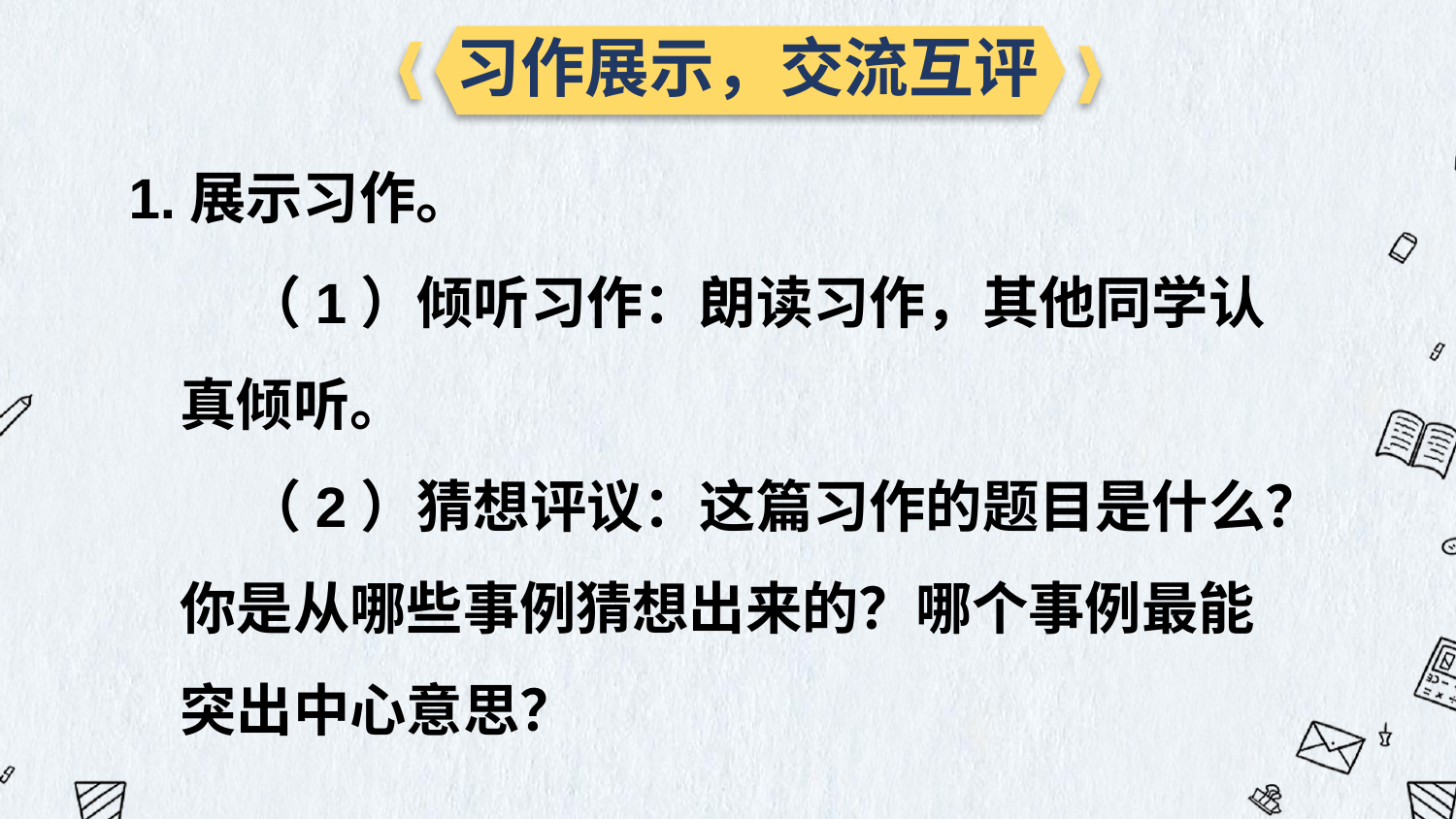

习作展示，交流互评
1.展示习作。
    （1）倾听习作：朗读习作，其他同学认真倾听。
    （2）猜想评议：这篇习作的题目是什么？你是从哪些事例猜想出来的？哪个事例最能突出中心意思？